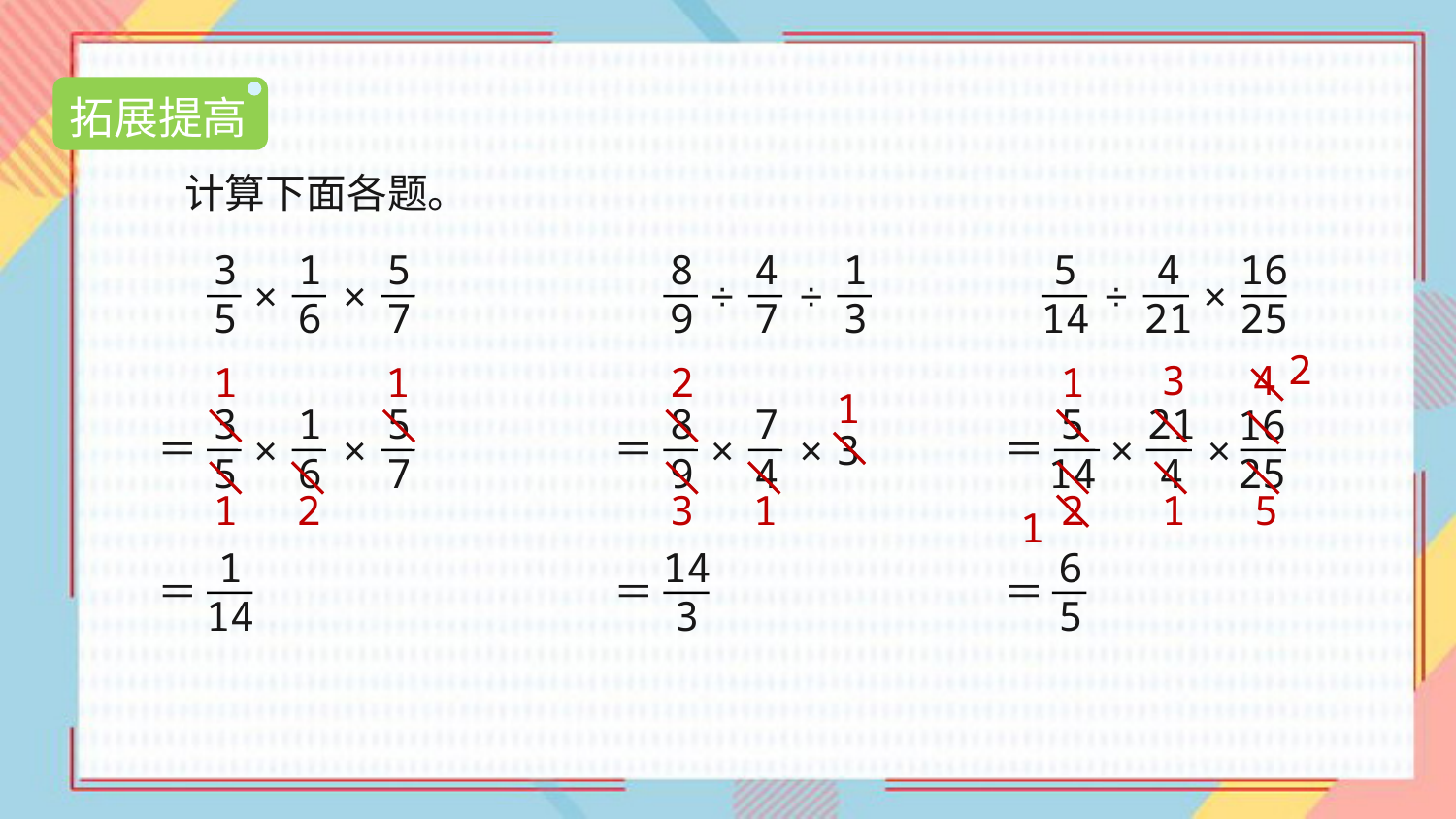

拓展提高
计算下面各题。
3
5

1
6

5
7

8
9

4
7

1
3

5
14

4
21

16
25

×
×
÷
÷
÷
×
2
3
4
1
1
2
1
1
3
5

1
6

5
7

＝
×
×
8
9

7
4

＝
3
×
×
5
14

21
4

16
25
＝
×
×
1
2
3
1
2
1
5
1
1
14

＝
14
3

＝
6
5

＝